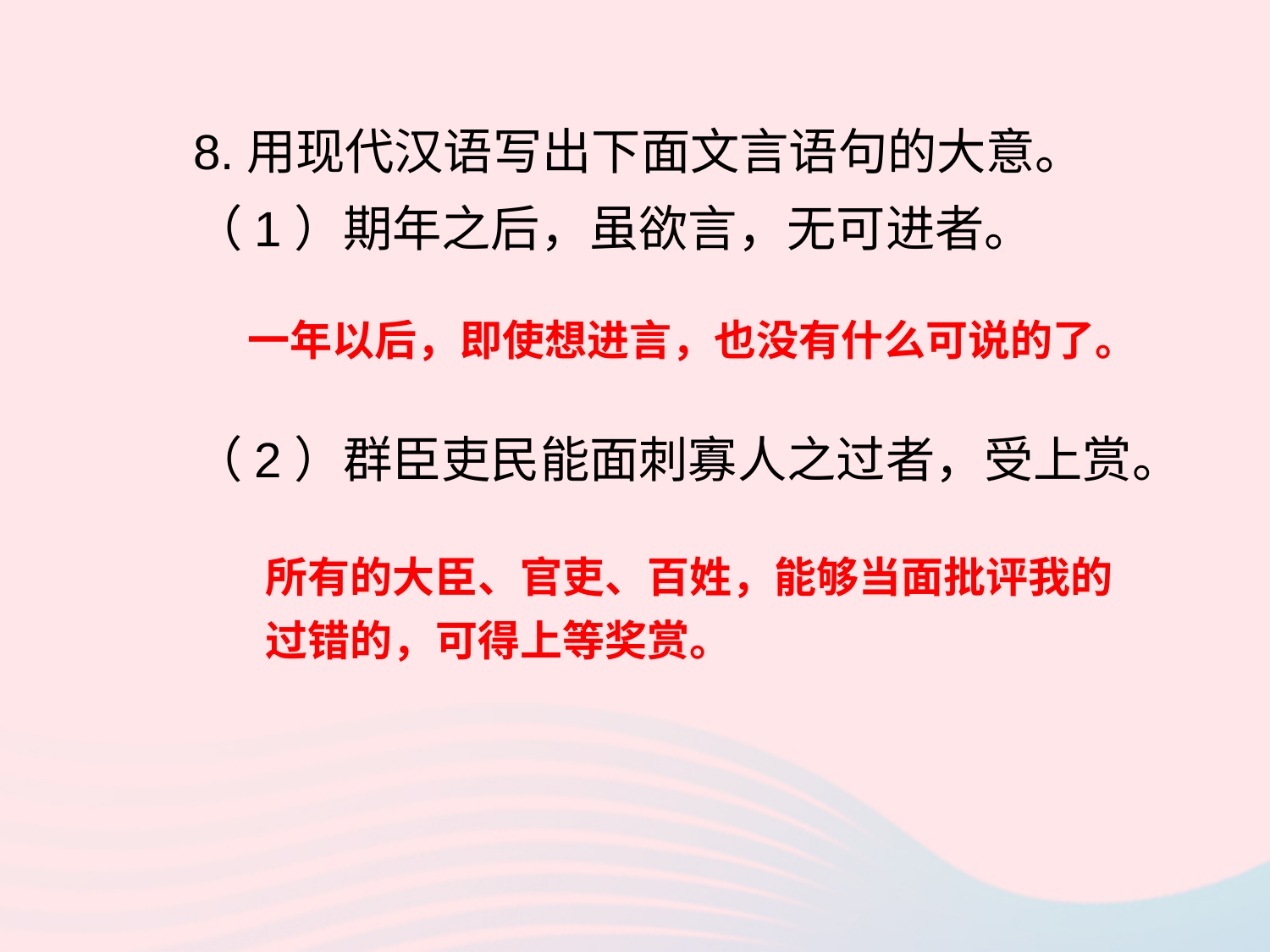

8.用现代汉语写出下面文言语句的大意。
（1）期年之后，虽欲言，无可进者。

（2）群臣吏民能面刺寡人之过者，受上赏。
一年以后，即使想进言，也没有什么可说的了。
所有的大臣、官吏、百姓，能够当面批评我的过错的，可得上等奖赏。